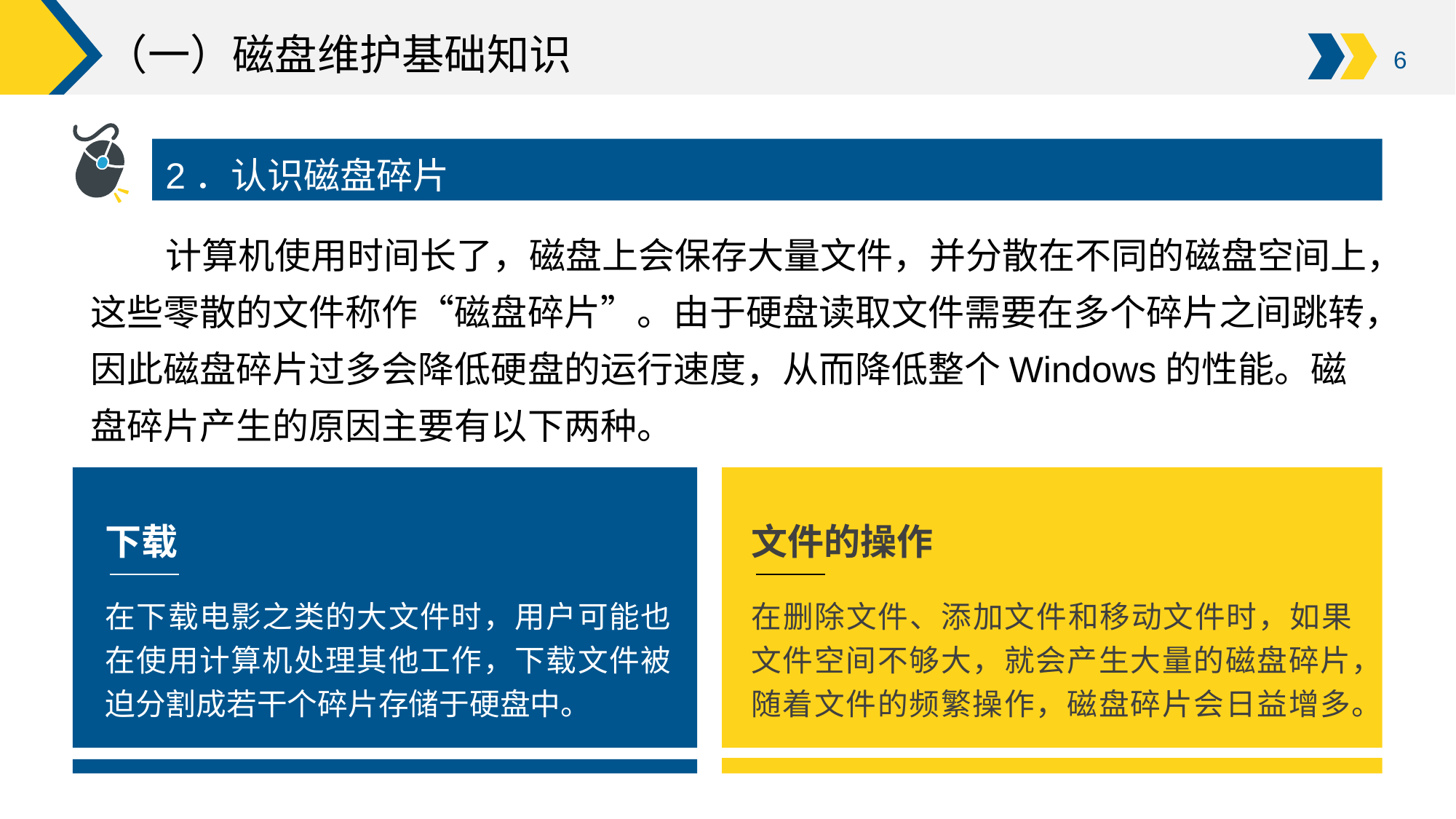

# （一）磁盘维护基础知识

2．认识磁盘碎片

计算机使用时间长了，磁盘上会保存大量文件，并分散在不同的磁盘空间上，这些零散的文件称作“磁盘碎片”。由于硬盘读取文件需要在多个碎片之间跳转，因此磁盘碎片过多会降低硬盘的运行速度，从而降低整个Windows的性能。磁盘碎片产生的原因主要有以下两种。

下载
文件的操作
在下载电影之类的大文件时，用户可能也在使用计算机处理其他工作，下载文件被迫分割成若干个碎片存储于硬盘中。
在删除文件、添加文件和移动文件时，如果文件空间不够大，就会产生大量的磁盘碎片，随着文件的频繁操作，磁盘碎片会日益增多。